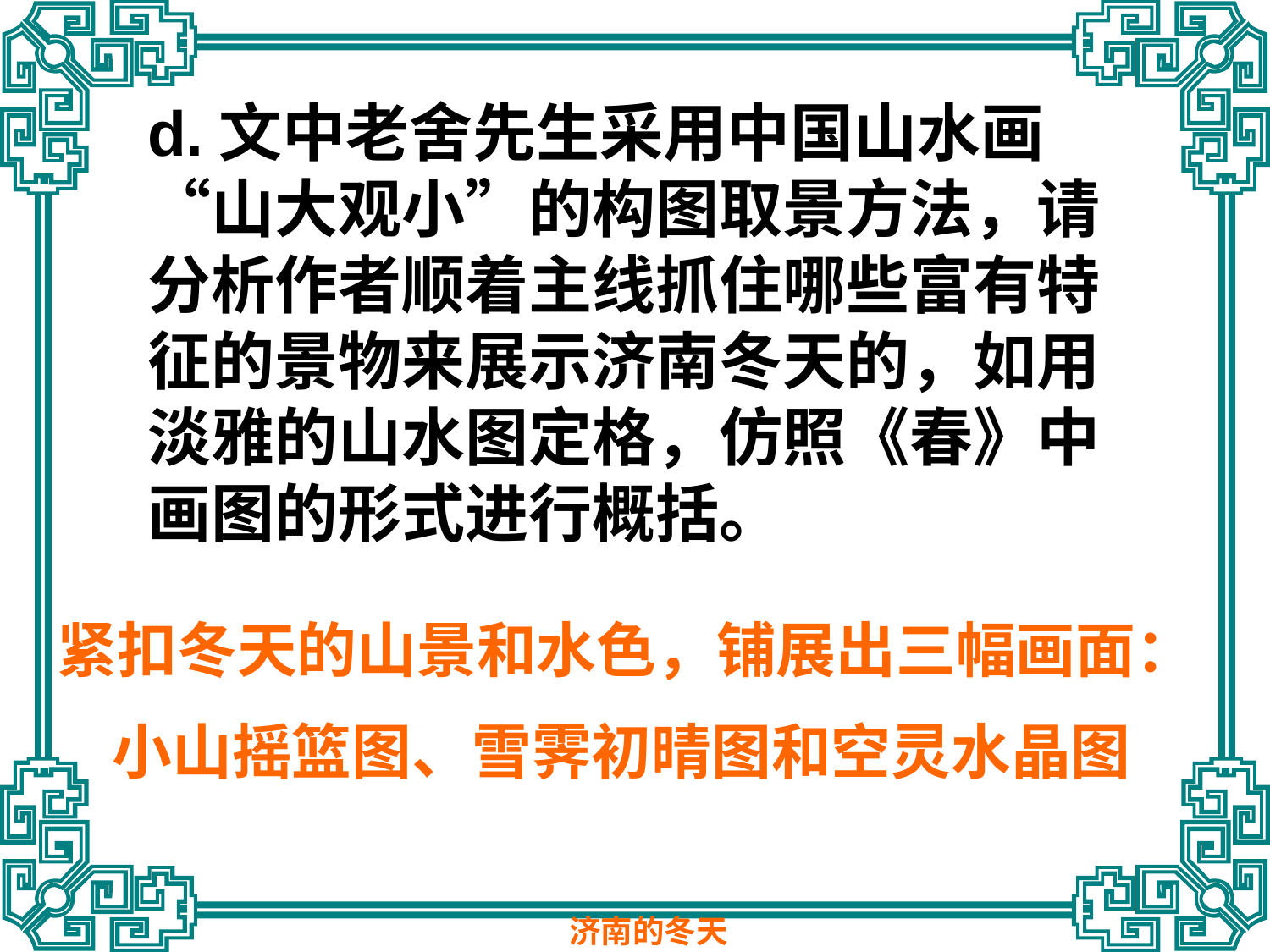

d.文中老舍先生采用中国山水画“山大观小”的构图取景方法，请分析作者顺着主线抓住哪些富有特征的景物来展示济南冬天的，如用淡雅的山水图定格，仿照《春》中画图的形式进行概括。
紧扣冬天的山景和水色，铺展出三幅画面：
   小山摇篮图、雪霁初晴图和空灵水晶图